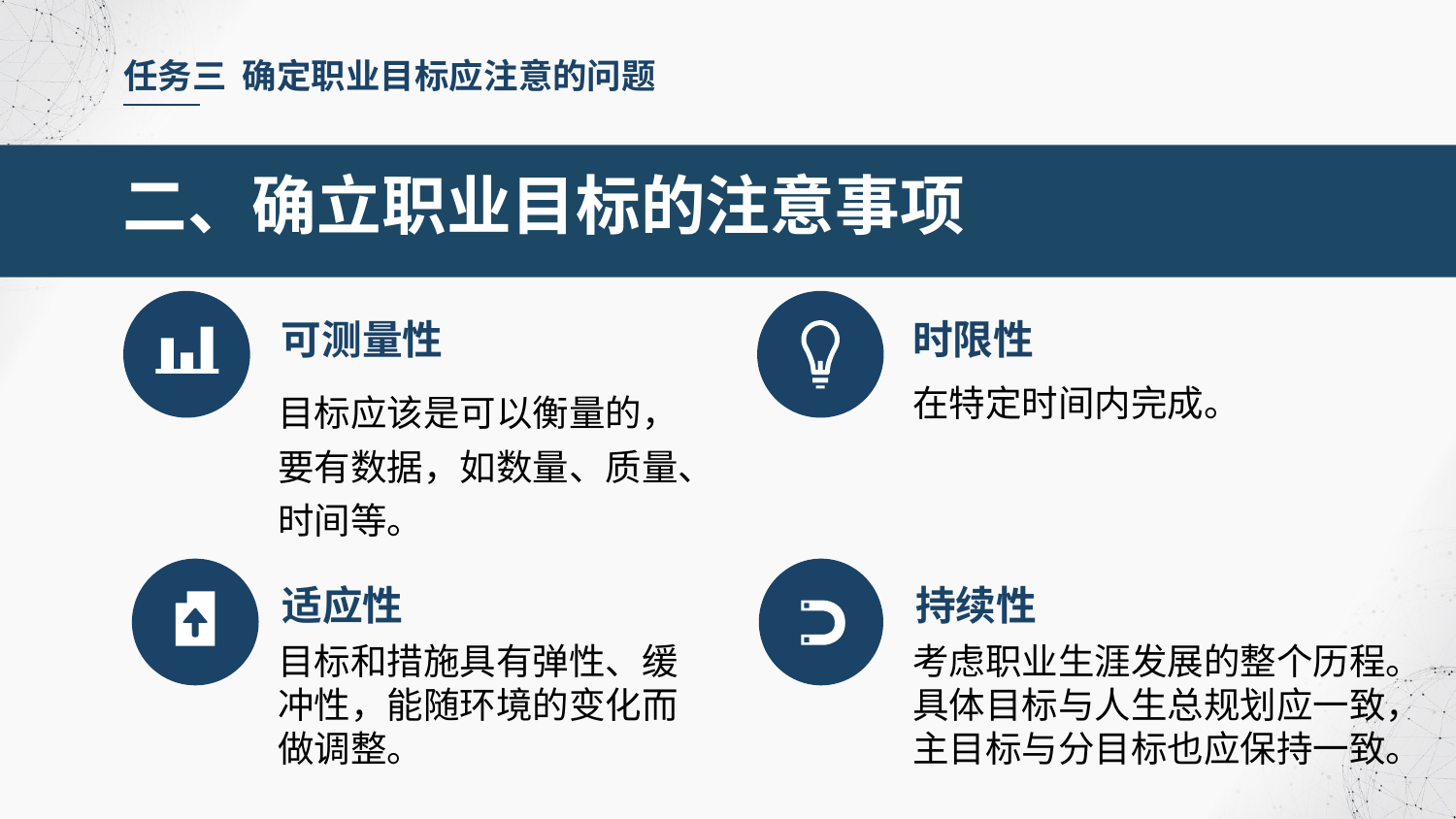

任务三  确定职业目标应注意的问题

二、确立职业目标的注意事项

可测量性
时限性
目标应该是可以衡量的，要有数据，如数量、质量、时间等。
在特定时间内完成。

适应性
持续性
目标和措施具有弹性、缓冲性，能随环境的变化而做调整。
考虑职业生涯发展的整个历程。具体目标与人生总规划应一致，主目标与分目标也应保持一致。